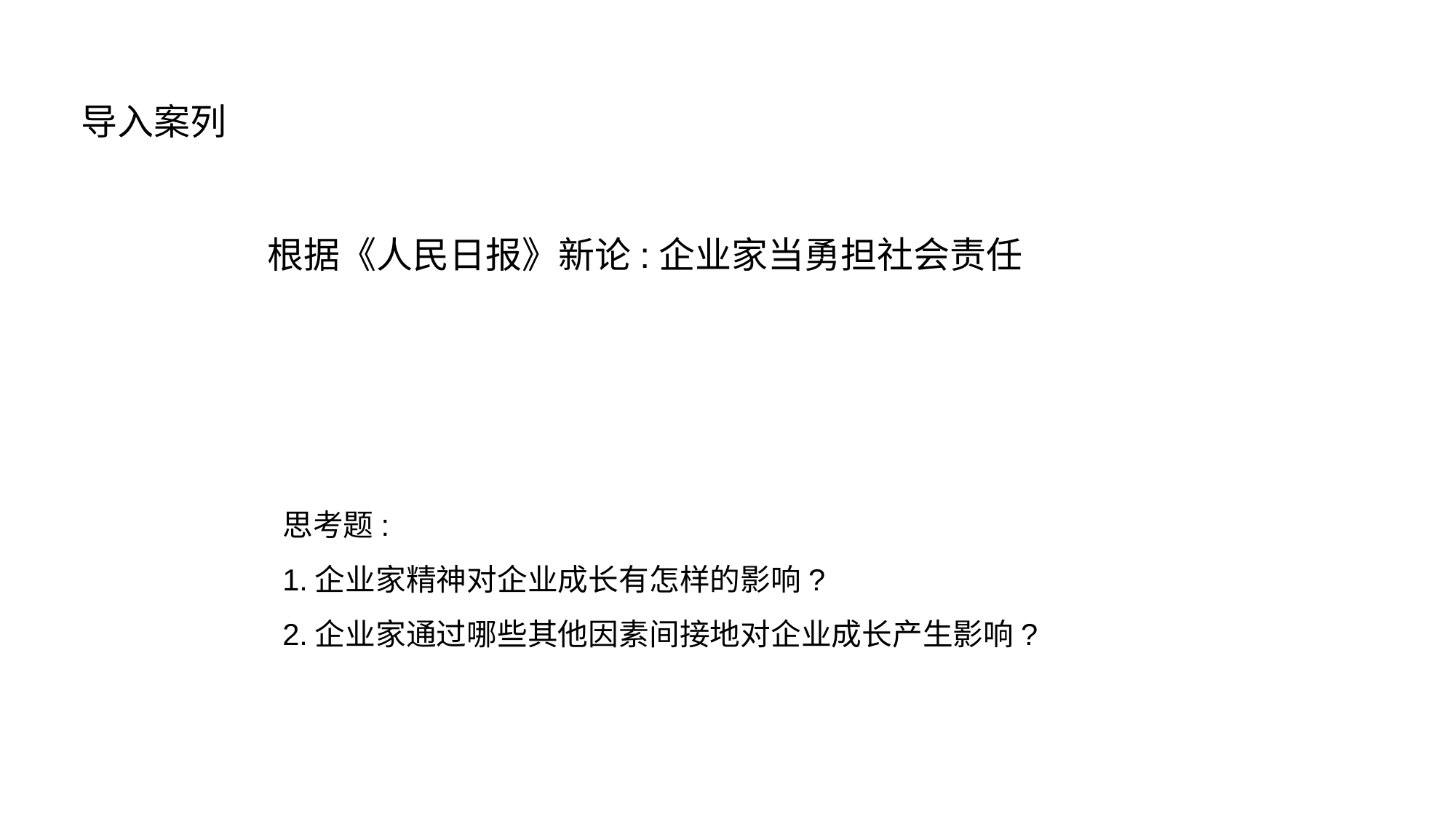

导入案列
# 根据《人民日报》新论:企业家当勇担社会责任
思考题:
1.企业家精神对企业成长有怎样的影响?
2.企业家通过哪些其他因素间接地对企业成长产生影响?